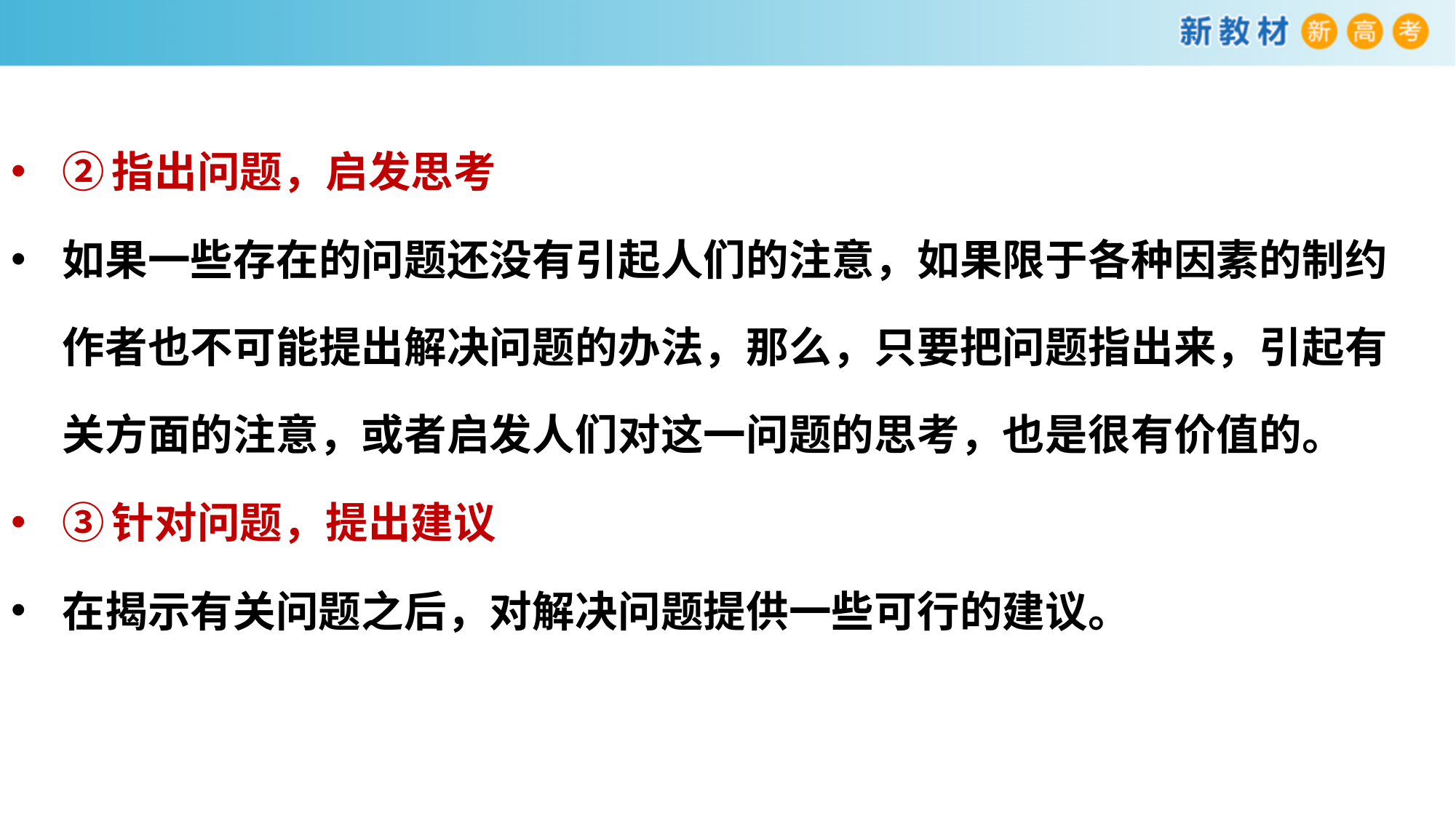

②指出问题，启发思考
如果一些存在的问题还没有引起人们的注意，如果限于各种因素的制约作者也不可能提出解决问题的办法，那么，只要把问题指出来，引起有关方面的注意，或者启发人们对这一问题的思考，也是很有价值的。
③针对问题，提出建议
在揭示有关问题之后，对解决问题提供一些可行的建议。